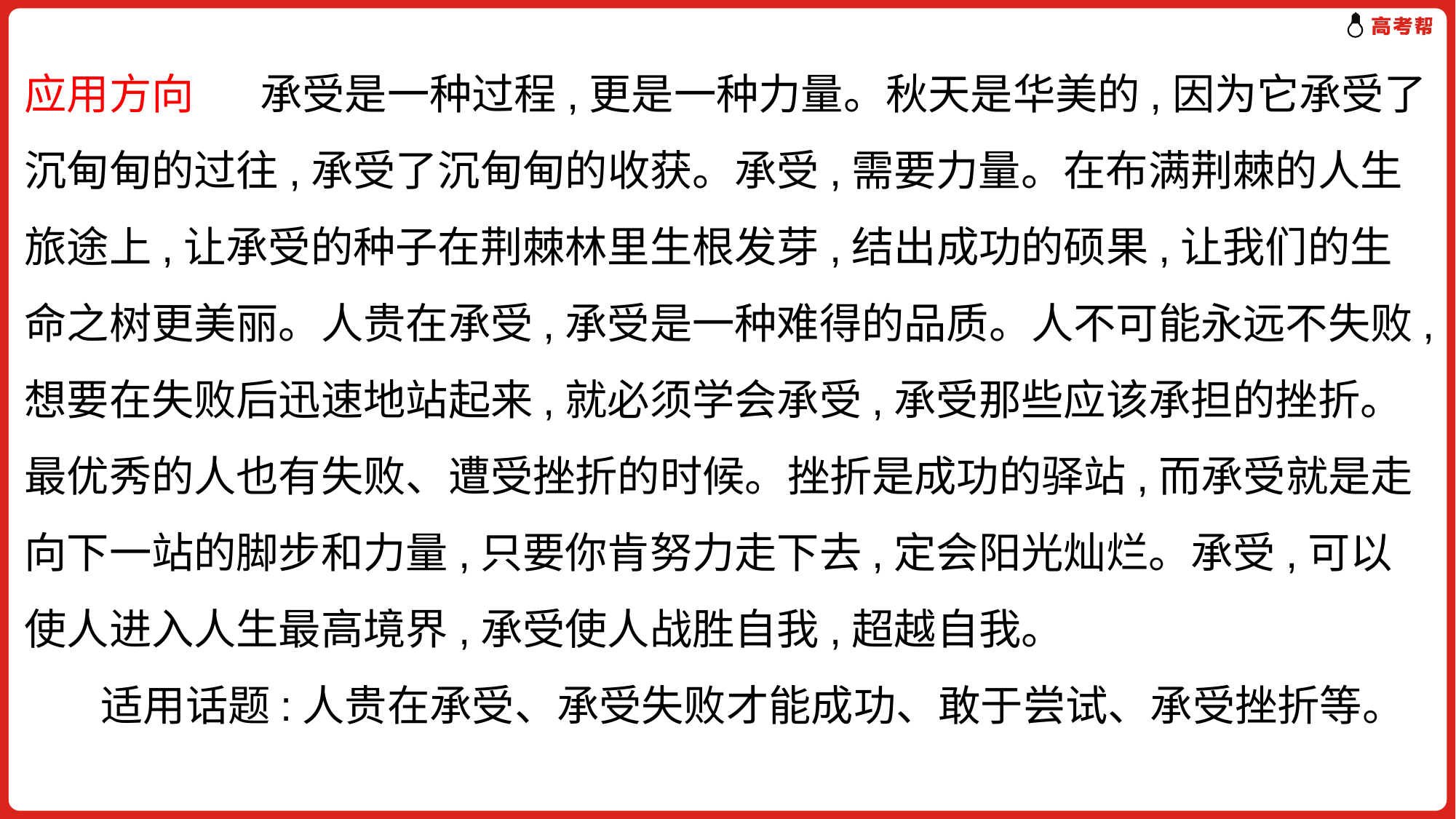

应用方向       承受是一种过程,更是一种力量。秋天是华美的,因为它承受了沉甸甸的过往,承受了沉甸甸的收获。承受,需要力量。在布满荆棘的人生旅途上,让承受的种子在荆棘林里生根发芽,结出成功的硕果,让我们的生命之树更美丽。人贵在承受,承受是一种难得的品质。人不可能永远不失败,想要在失败后迅速地站起来,就必须学会承受,承受那些应该承担的挫折。最优秀的人也有失败、遭受挫折的时候。挫折是成功的驿站,而承受就是走向下一站的脚步和力量,只要你肯努力走下去,定会阳光灿烂。承受,可以使人进入人生最高境界,承受使人战胜自我,超越自我。
       适用话题:人贵在承受、承受失败才能成功、敢于尝试、承受挫折等。